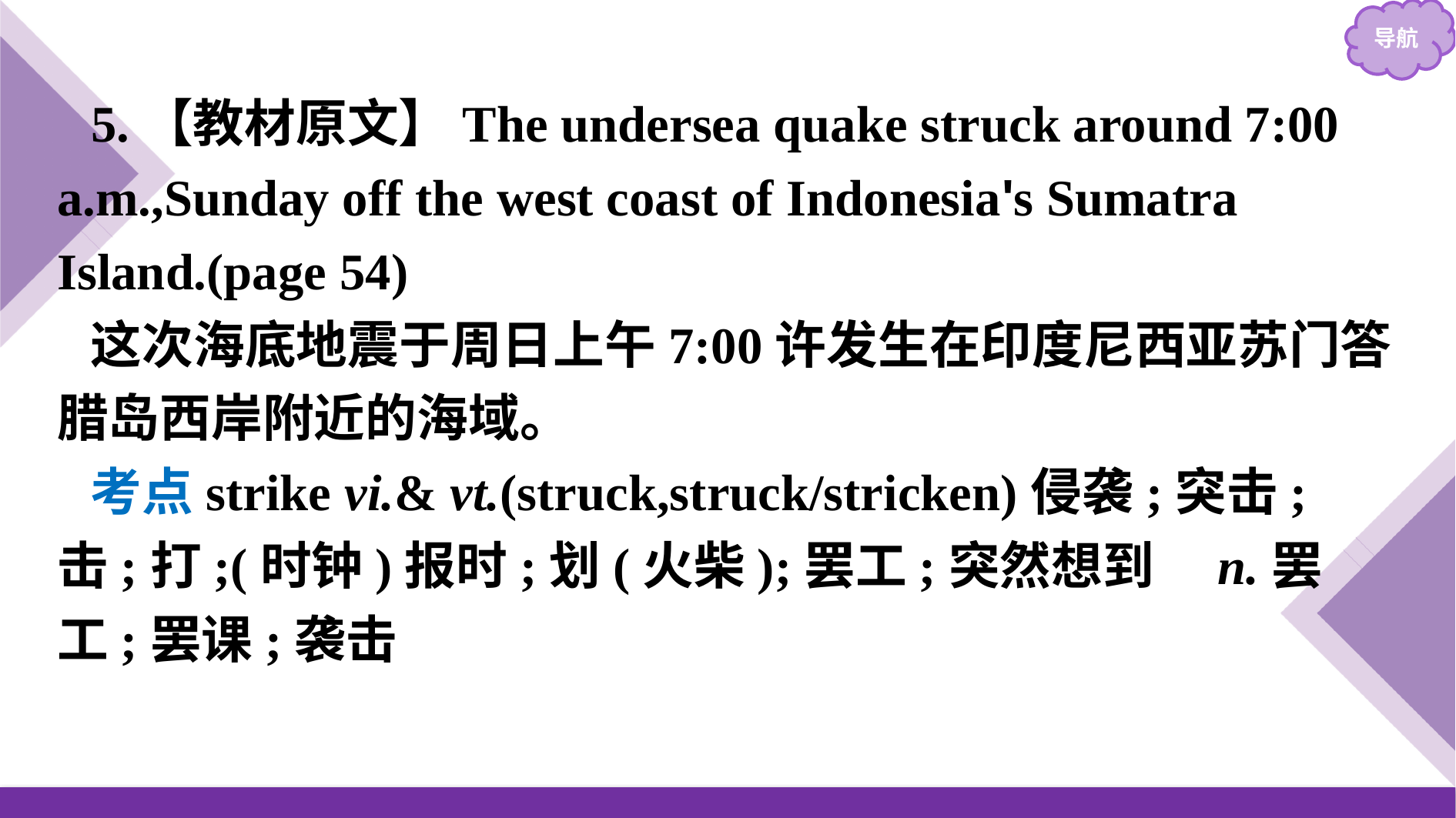

5.【教材原文】The undersea quake struck around 7:00 a.m.,Sunday off the west coast of Indonesia's Sumatra Island.(page 54)
这次海底地震于周日上午7:00许发生在印度尼西亚苏门答腊岛西岸附近的海域。
考点strike vi.& vt.(struck,struck/stricken)侵袭;突击;击;打;(时钟)报时;划(火柴);罢工;突然想到　n.罢工;罢课;袭击